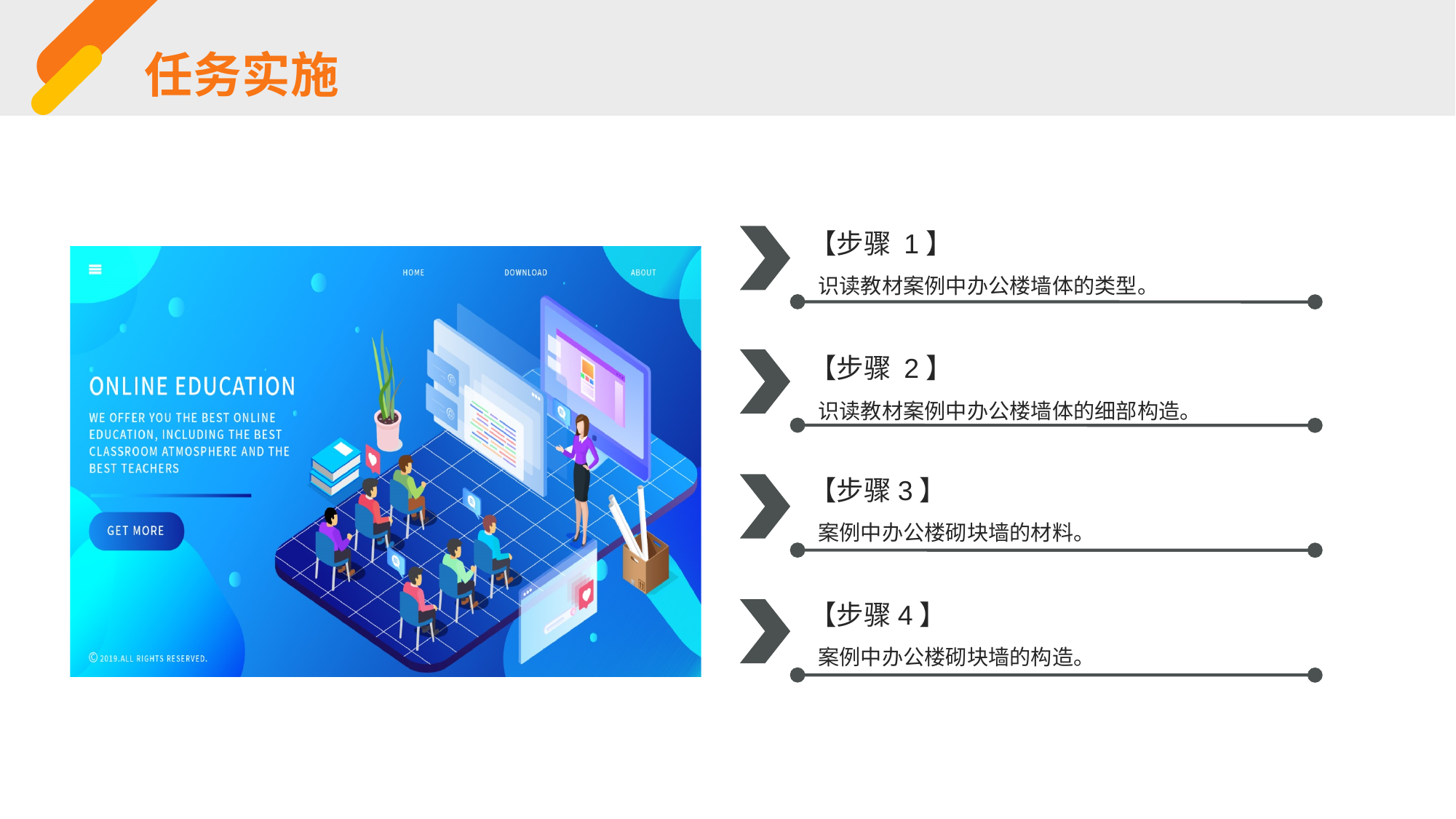

任务实施
【步骤 1】

 识读教材案例中办公楼墙体的类型。
【步骤 2】

 识读教材案例中办公楼墙体的细部构造。
【步骤3】

 案例中办公楼砌块墙的材料。
【步骤4】

 案例中办公楼砌块墙的构造。